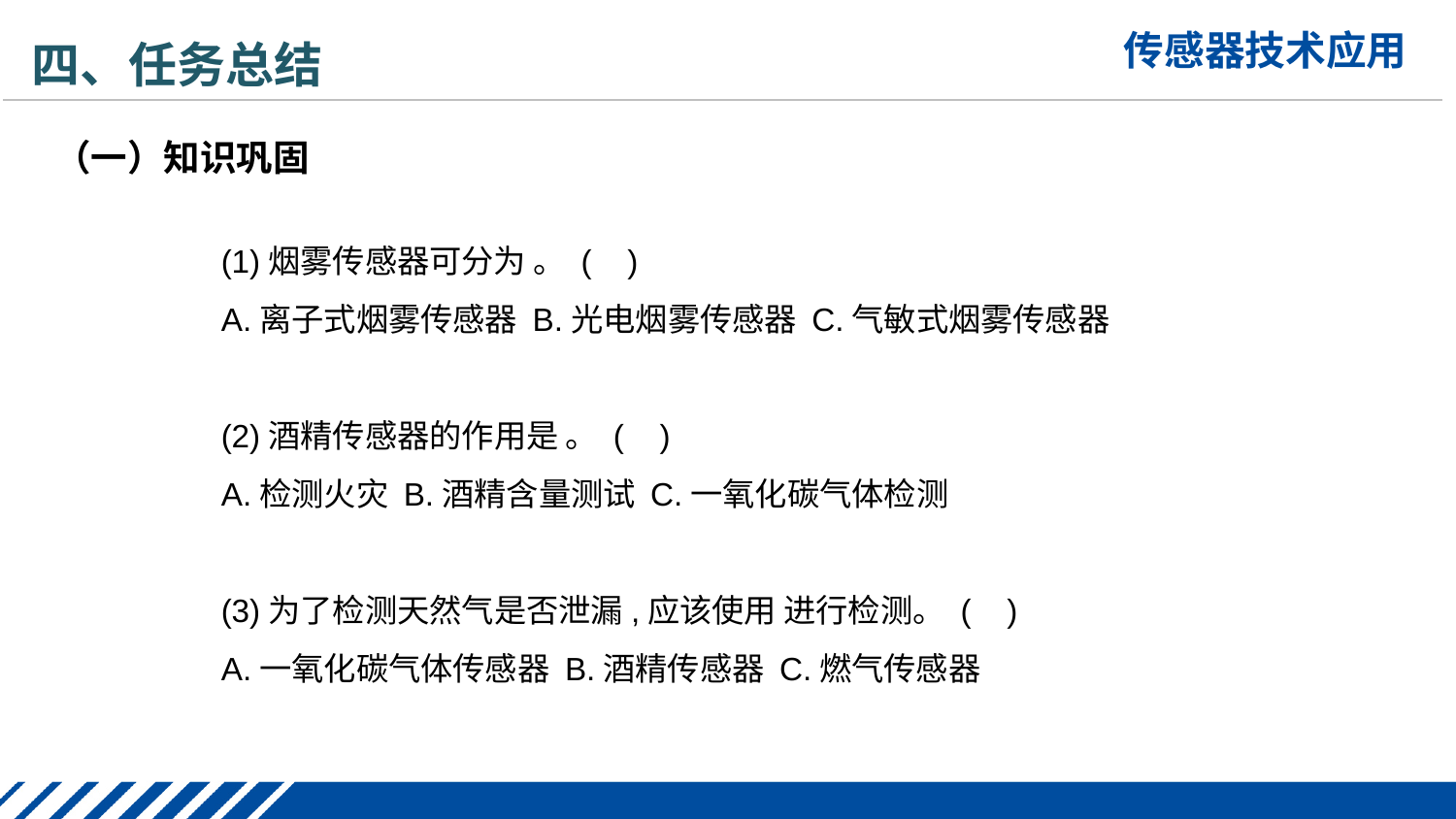

四、任务总结
（一）知识巩固
(1)烟雾传感器可分为 。 (    )
A.离子式烟雾传感器 B.光电烟雾传感器 C.气敏式烟雾传感器

(2)酒精传感器的作用是 。 (    )
A.检测火灾 B.酒精含量测试 C.一氧化碳气体检测

(3)为了检测天然气是否泄漏,应该使用 进行检测。 (    )
A.一氧化碳气体传感器 B.酒精传感器 C.燃气传感器